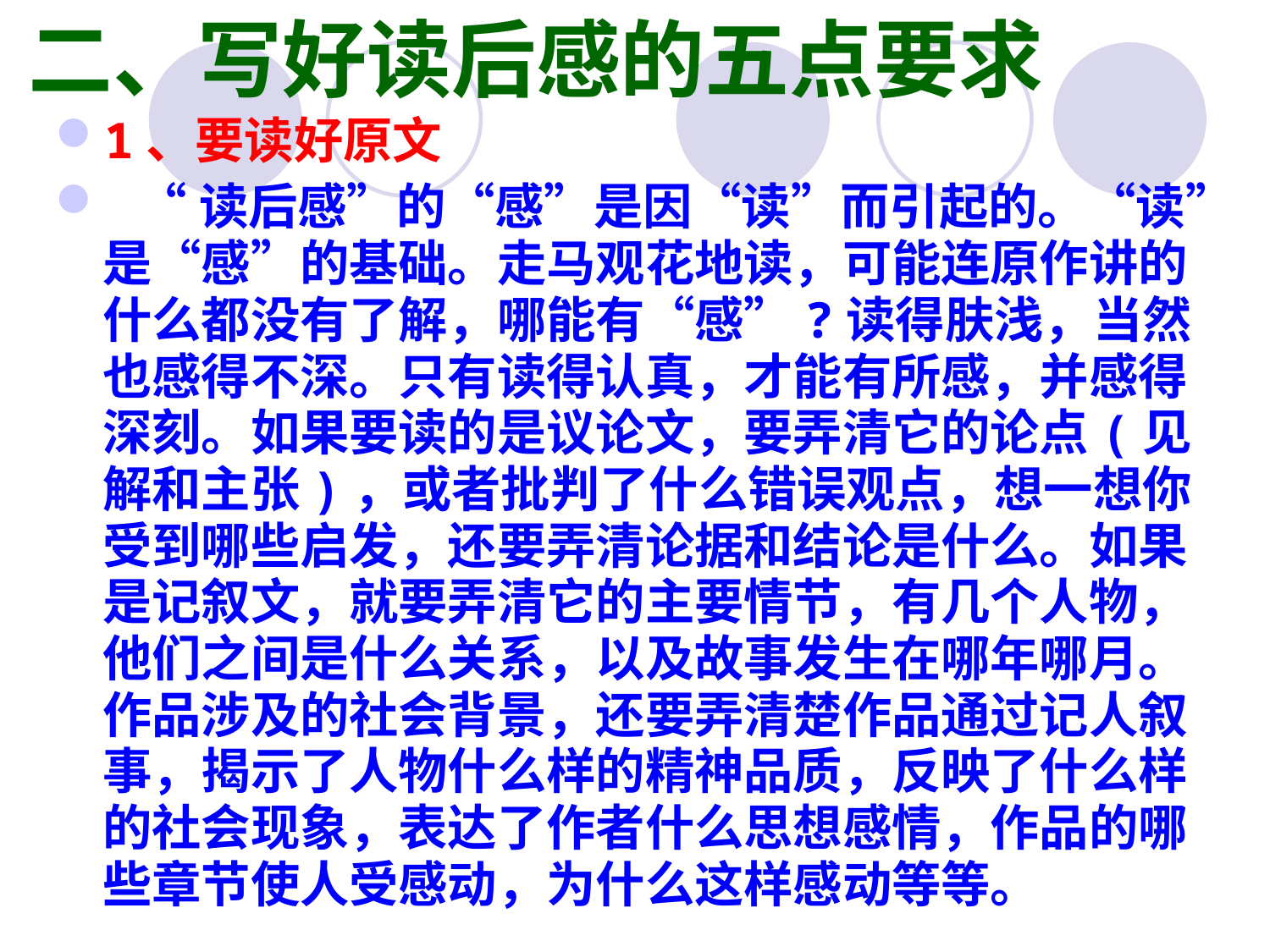

二、写好读后感的五点要求
1、要读好原文
   “读后感”的“感”是因“读”而引起的。“读”是“感”的基础。走马观花地读，可能连原作讲的什么都没有了解，哪能有“感”?读得肤浅，当然也感得不深。只有读得认真，才能有所感，并感得深刻。如果要读的是议论文，要弄清它的论点(见解和主张)，或者批判了什么错误观点，想一想你受到哪些启发，还要弄清论据和结论是什么。如果是记叙文，就要弄清它的主要情节，有几个人物，他们之间是什么关系，以及故事发生在哪年哪月。作品涉及的社会背景，还要弄清楚作品通过记人叙事，揭示了人物什么样的精神品质，反映了什么样的社会现象，表达了作者什么思想感情，作品的哪些章节使人受感动，为什么这样感动等等。